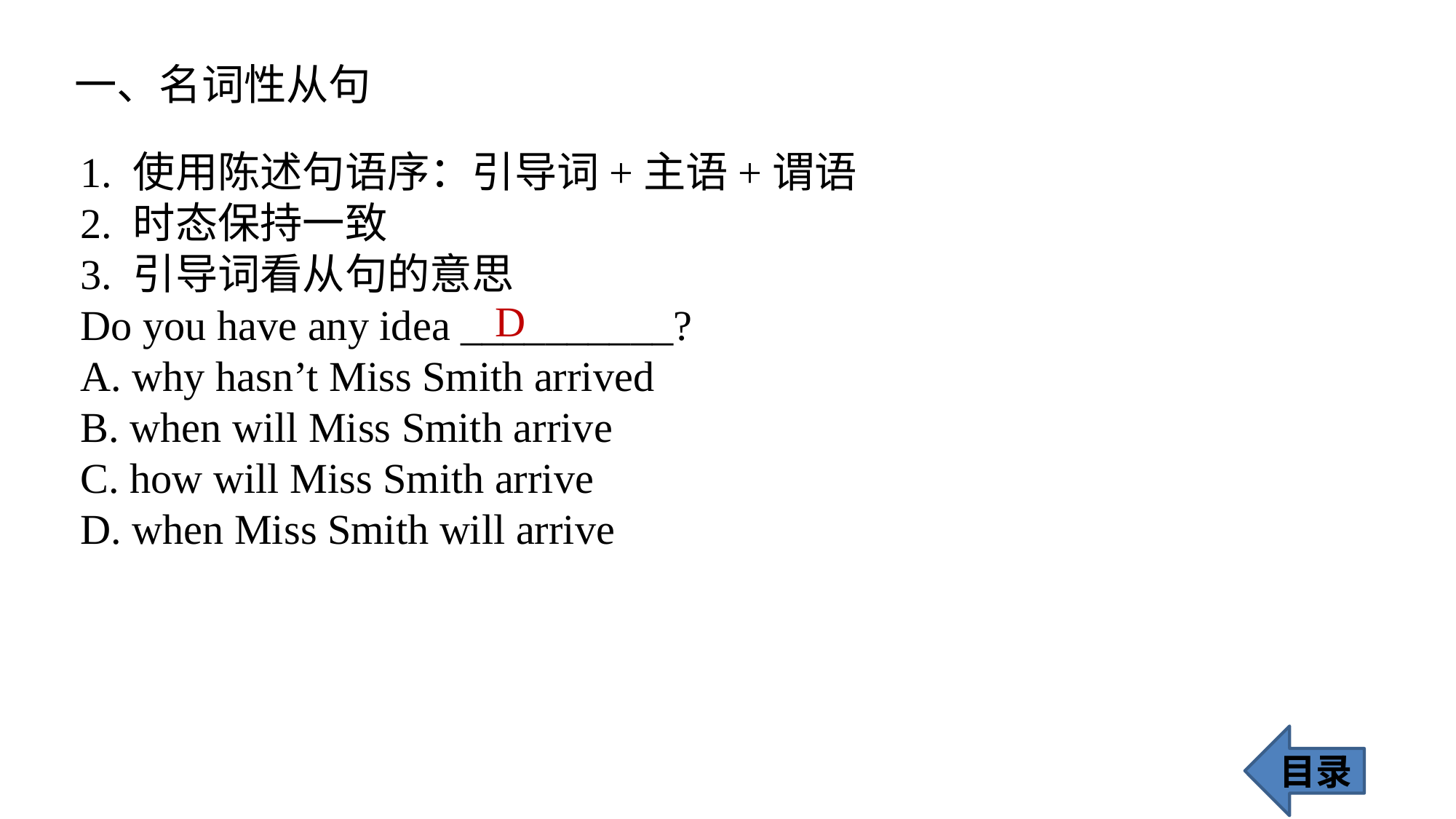

一、名词性从句
1. 使用陈述句语序：引导词+主语+谓语
2. 时态保持一致
3. 引导词看从句的意思
Do you have any idea __________?
A. why hasn’t Miss Smith arrived
B. when will Miss Smith arrive
C. how will Miss Smith arrive
D. when Miss Smith will arrive
D
目录
71